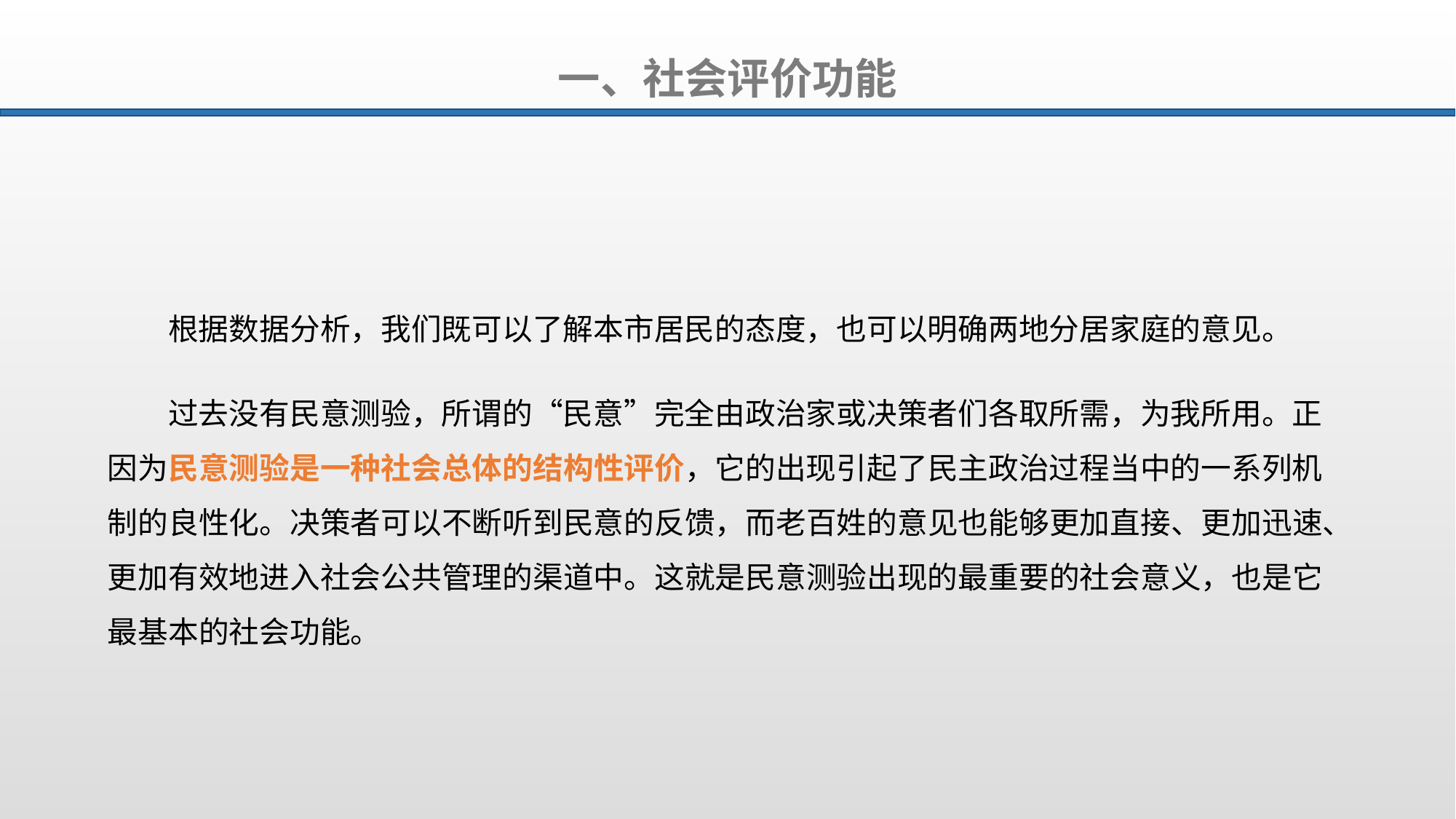

一、社会评价功能

根据数据分析，我们既可以了解本市居民的态度，也可以明确两地分居家庭的意见。
过去没有民意测验，所谓的“民意”完全由政治家或决策者们各取所需，为我所用。正因为民意测验是一种社会总体的结构性评价，它的出现引起了民主政治过程当中的一系列机制的良性化。决策者可以不断听到民意的反馈，而老百姓的意见也能够更加直接、更加迅速、更加有效地进入社会公共管理的渠道中。这就是民意测验出现的最重要的社会意义，也是它最基本的社会功能。